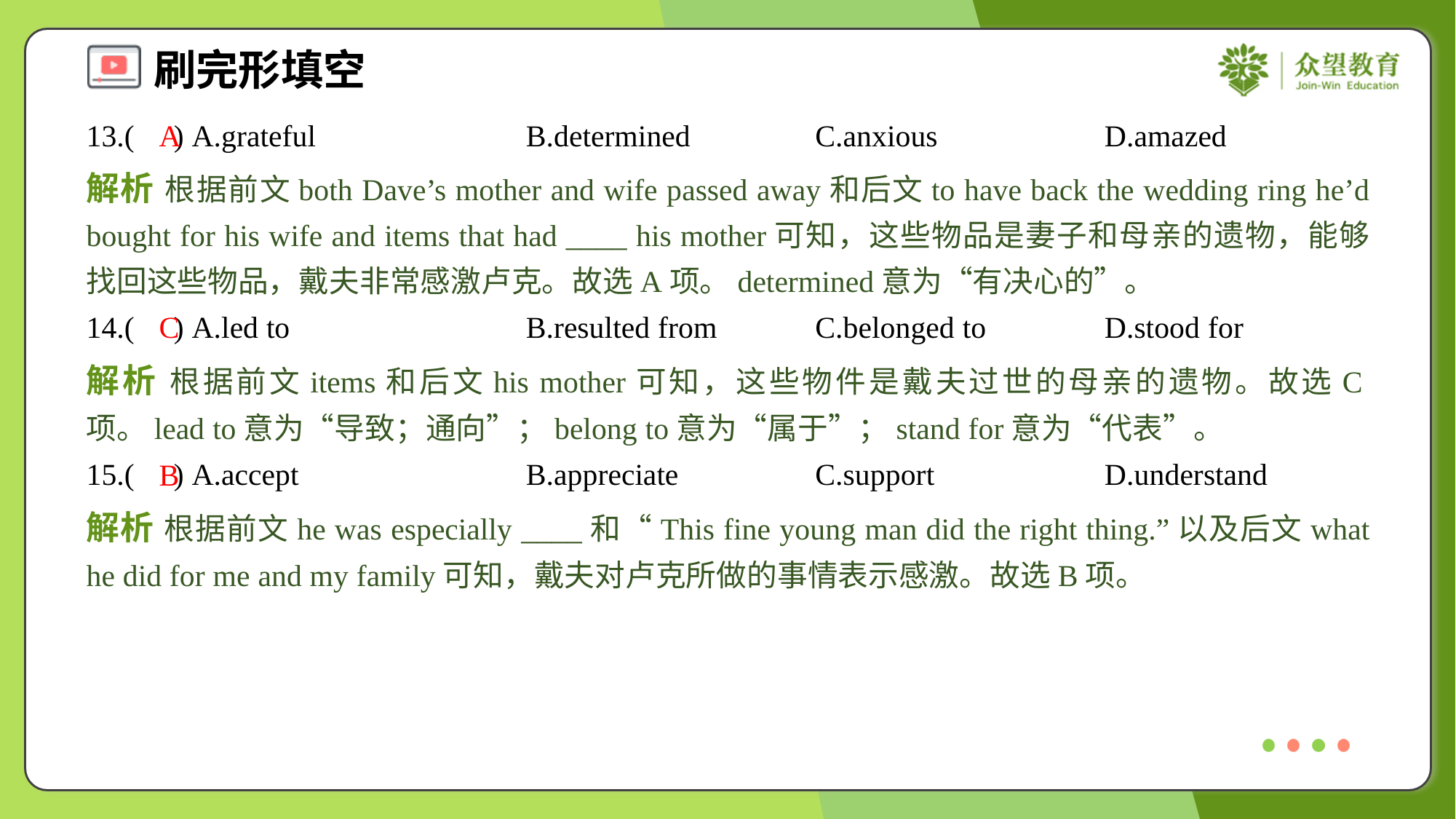

13.(     ) A.grateful	B.determined	C.anxious	D.amazed
A
解析 根据前文both Dave’s mother and wife passed away和后文to have back the wedding ring he’d bought for his wife and items that had ____ his mother可知，这些物品是妻子和母亲的遗物，能够找回这些物品，戴夫非常感激卢克。故选A项。determined意为“有决心的”。
14.(     ) A.led to	B.resulted from	C.belonged to	D.stood for
C
解析 根据前文items和后文his mother可知，这些物件是戴夫过世的母亲的遗物。故选C项。lead to意为“导致；通向”；belong to意为“属于”；stand for意为“代表”。
15.(     ) A.accept	B.appreciate	C.support	D.understand
B
解析 根据前文he was especially ____和“This fine young man did the right thing.”以及后文what he did for me and my family可知，戴夫对卢克所做的事情表示感激。故选B项。